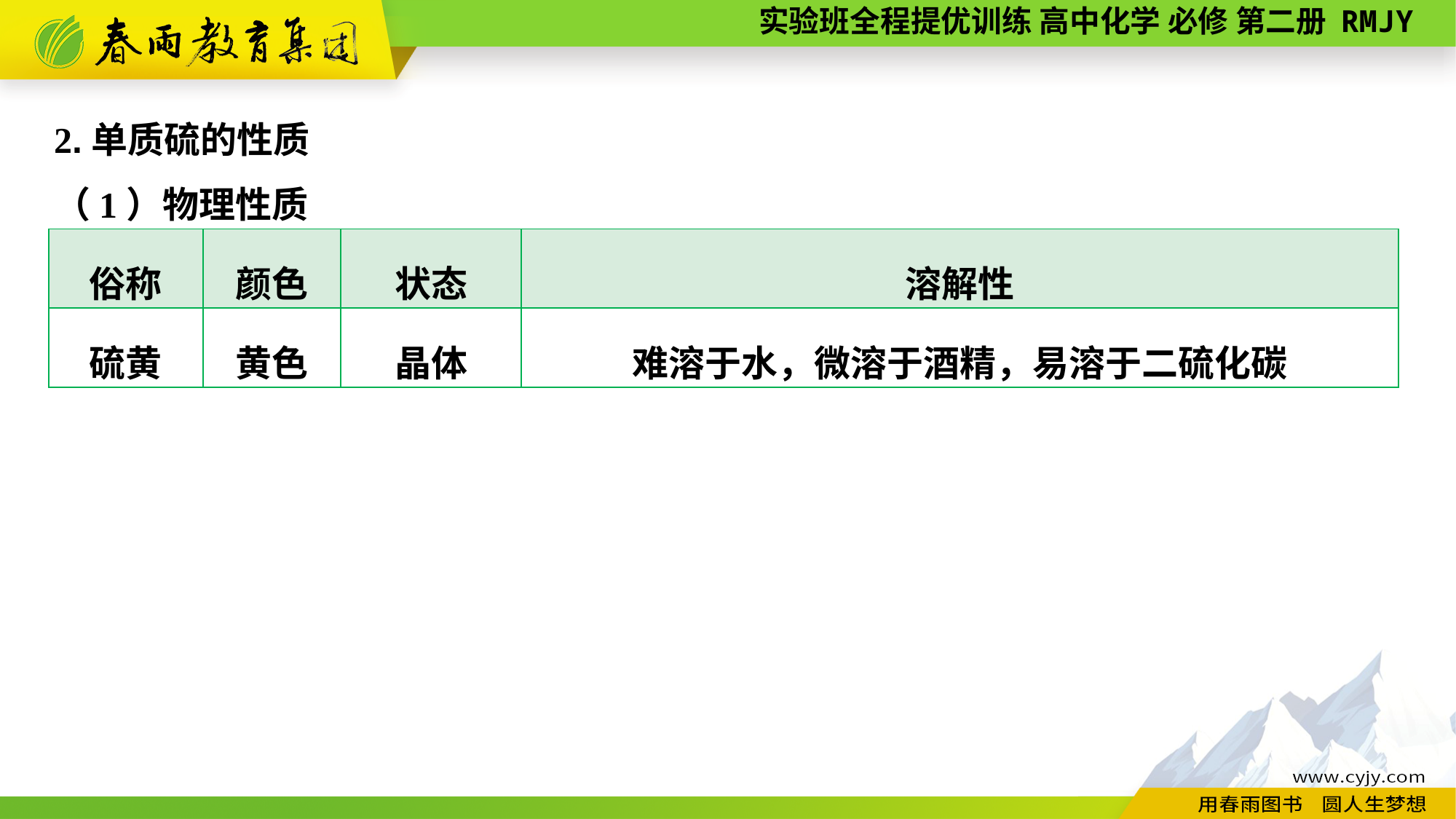

2.单质硫的性质
（1）物理性质
| 俗称 | 颜色 | 状态 | 溶解性 |
| --- | --- | --- | --- |
| 硫黄 | 黄色 | 晶体 | 难溶于水，微溶于酒精，易溶于二硫化碳 |